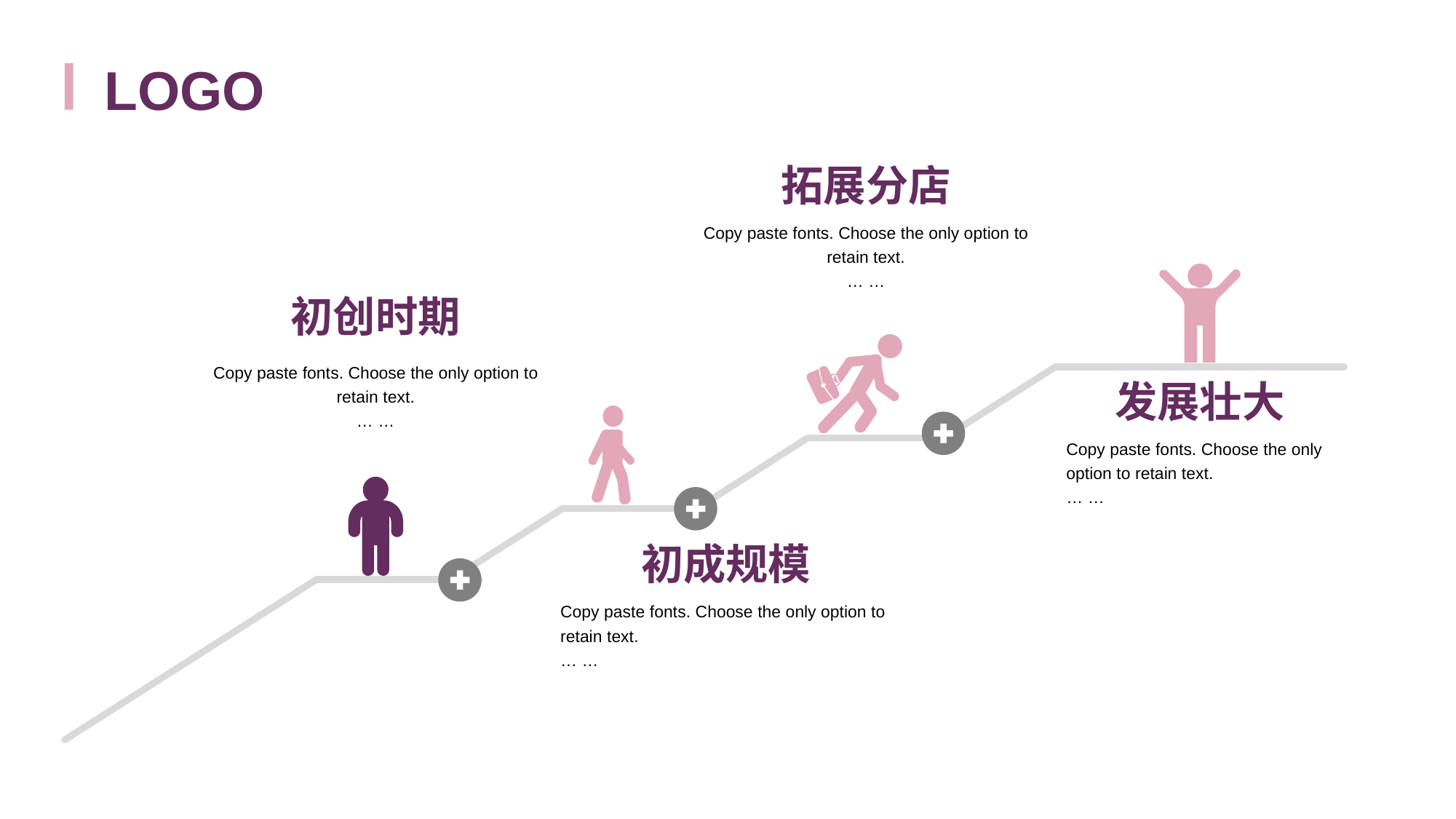

LOGO

拓展分店
Copy paste fonts. Choose the only option to retain text.
… …

初创时期
Copy paste fonts. Choose the only option to retain text.
… …
发展壮大
Copy paste fonts. Choose the only option to retain text.
… …
初成规模
Copy paste fonts. Choose the only option to retain text.
… …